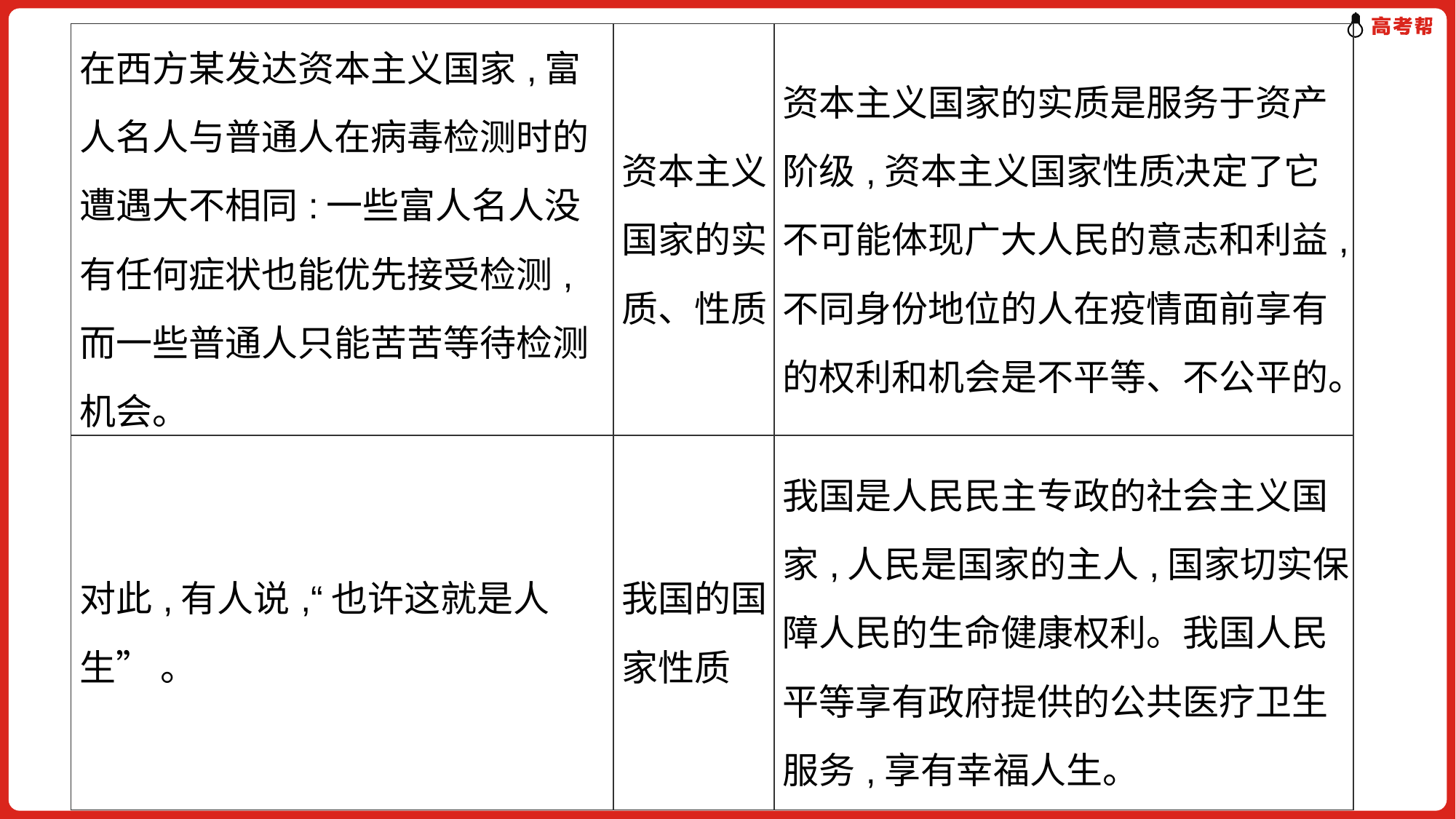

| 在西方某发达资本主义国家,富人名人与普通人在病毒检测时的遭遇大不相同:一些富人名人没有任何症状也能优先接受检测,而一些普通人只能苦苦等待检测机会。 | 资本主义国家的实质、性质 | 资本主义国家的实质是服务于资产阶级,资本主义国家性质决定了它不可能体现广大人民的意志和利益,不同身份地位的人在疫情面前享有的权利和机会是不平等、不公平的。 |
| --- | --- | --- |
| 对此,有人说,“也许这就是人生” 。 | 我国的国家性质 | 我国是人民民主专政的社会主义国家,人民是国家的主人,国家切实保障人民的生命健康权利。我国人民平等享有政府提供的公共医疗卫生服务,享有幸福人生。 |